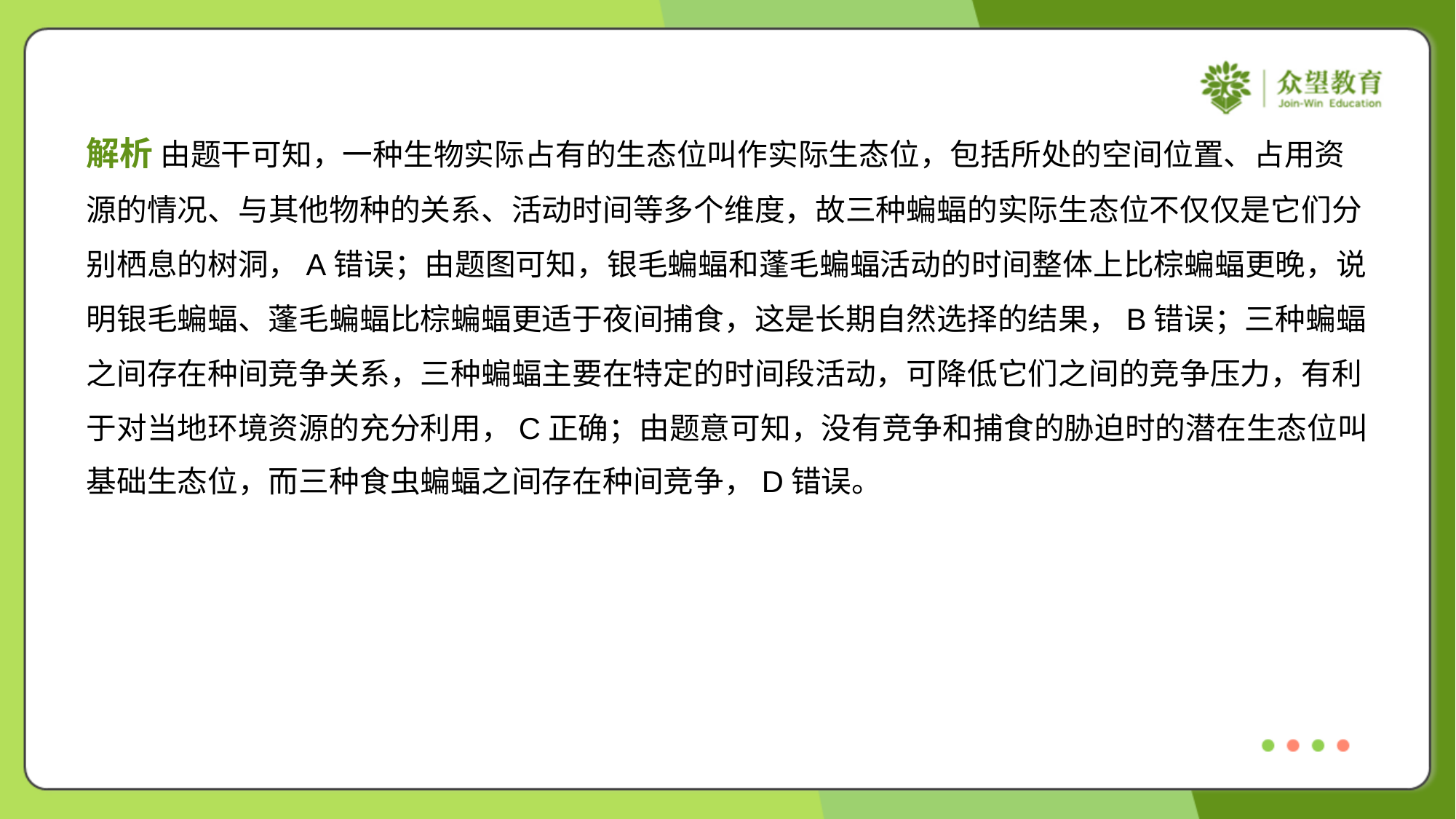

解析 由题干可知，一种生物实际占有的生态位叫作实际生态位，包括所处的空间位置、占用资
源的情况、与其他物种的关系、活动时间等多个维度，故三种蝙蝠的实际生态位不仅仅是它们分
别栖息的树洞，A错误；由题图可知，银毛蝙蝠和蓬毛蝙蝠活动的时间整体上比棕蝙蝠更晚，说
明银毛蝙蝠、蓬毛蝙蝠比棕蝙蝠更适于夜间捕食，这是长期自然选择的结果，B错误；三种蝙蝠
之间存在种间竞争关系，三种蝙蝠主要在特定的时间段活动，可降低它们之间的竞争压力，有利
于对当地环境资源的充分利用，C正确；由题意可知，没有竞争和捕食的胁迫时的潜在生态位叫
基础生态位，而三种食虫蝙蝠之间存在种间竞争，D错误。